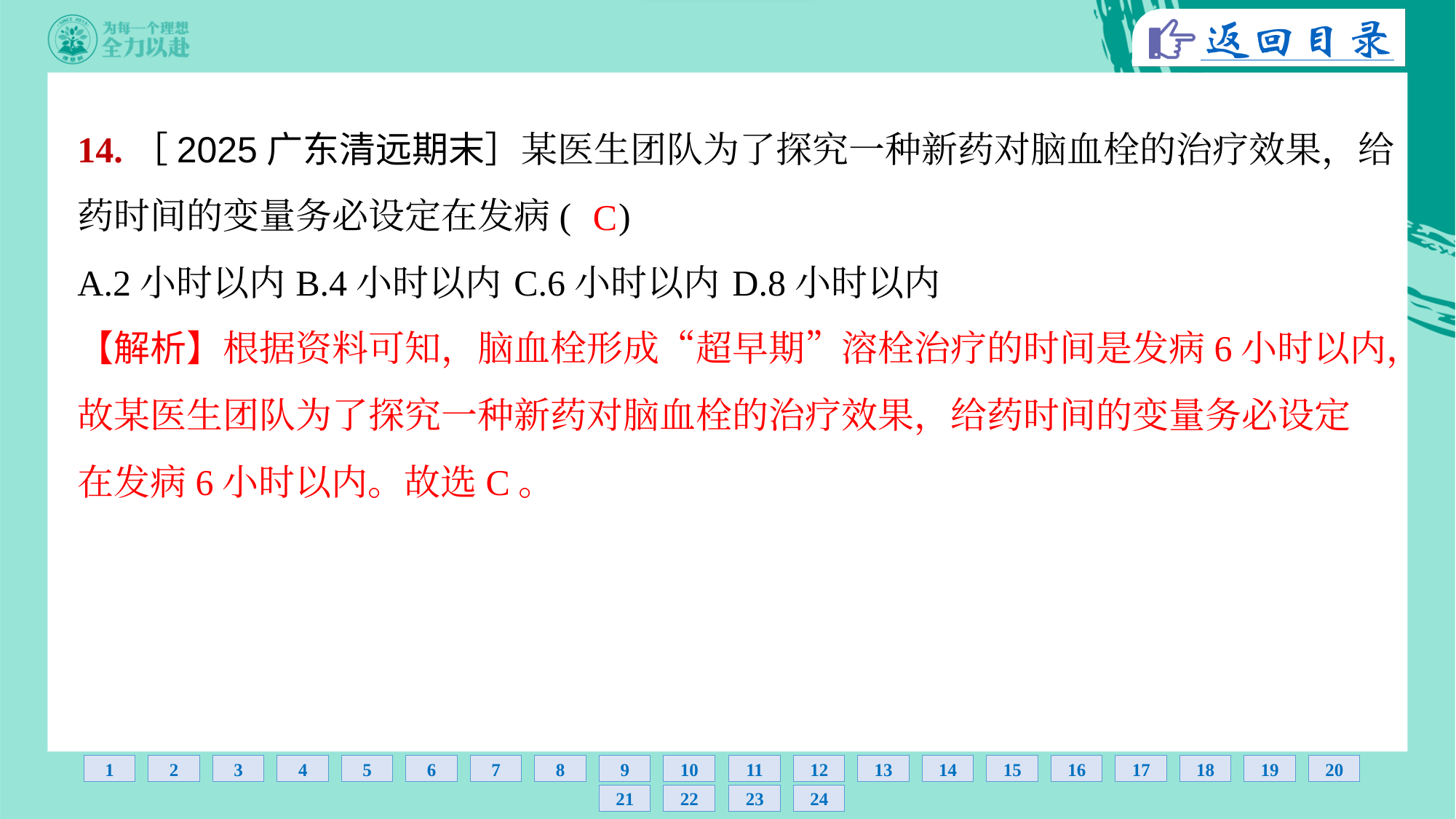

14.［2025广东清远期末］某医生团队为了探究一种新药对脑血栓的治疗效果，给
药时间的变量务必设定在发病(     )
C
A.2小时以内	B.4小时以内	C.6小时以内	D.8小时以内
【解析】根据资料可知，脑血栓形成“超早期”溶栓治疗的时间是发病6小时以内，
故某医生团队为了探究一种新药对脑血栓的治疗效果，给药时间的变量务必设定
在发病6小时以内。故选C。